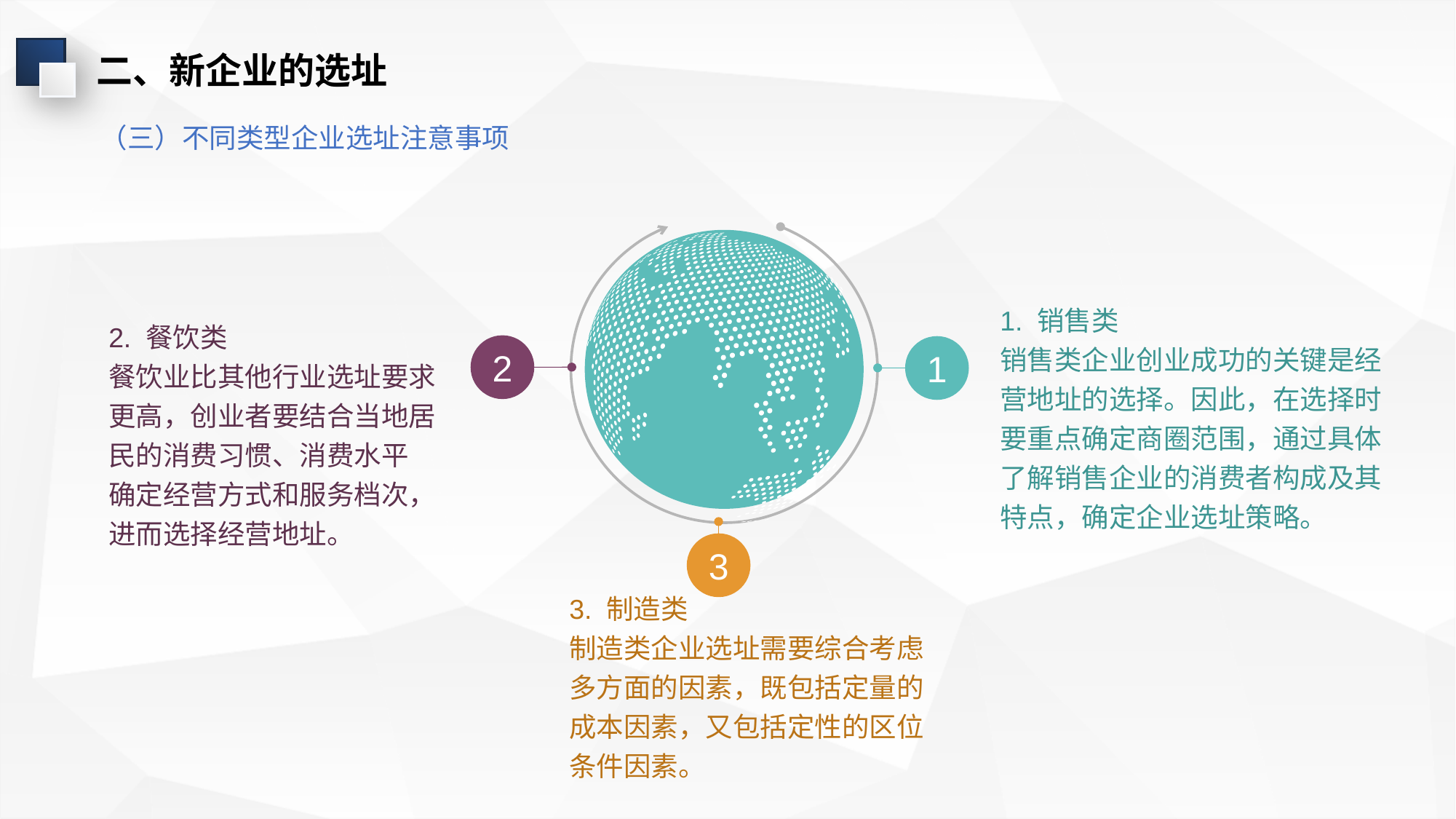

二、新企业的选址
（三）不同类型企业选址注意事项

1. 销售类
销售类企业创业成功的关键是经营地址的选择。因此，在选择时要重点确定商圈范围，通过具体了解销售企业的消费者构成及其特点，确定企业选址策略。
2. 餐饮类
餐饮业比其他行业选址要求更高，创业者要结合当地居民的消费习惯、消费水平
确定经营方式和服务档次，进而选择经营地址。
2
1
3
3. 制造类
制造类企业选址需要综合考虑多方面的因素，既包括定量的成本因素，又包括定性的区位条件因素。